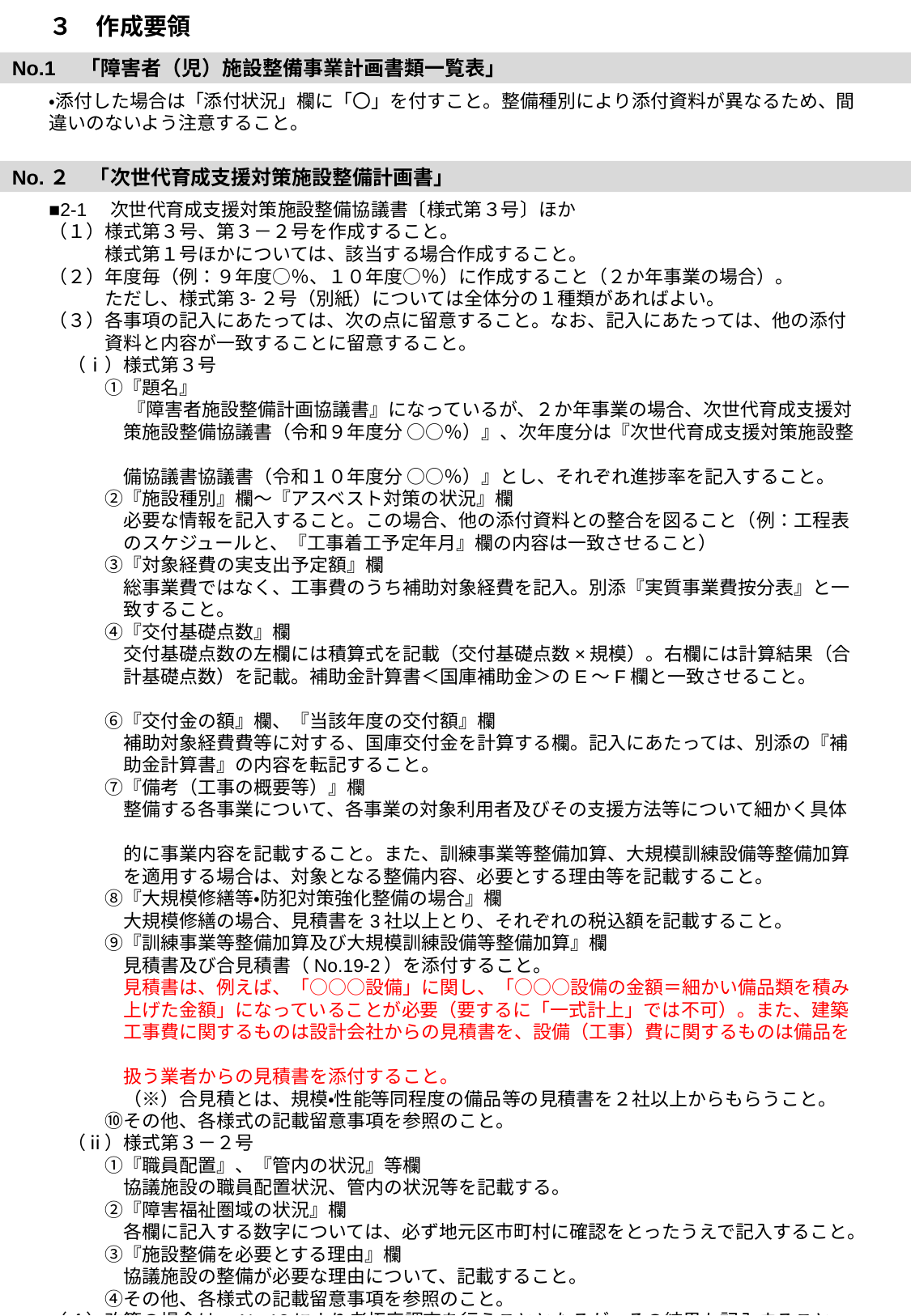

３　作成要領
No.1　「障害者（児）施設整備事業計画書類一覧表」
・添付した場合は「添付状況」欄に「〇」を付すこと。整備種別により添付資料が異なるため、間違いのないよう注意すること。
No.２　「次世代育成支援対策施設整備計画書」
■2-1　次世代育成支援対策施設整備協議書〔様式第３号〕ほか
（１）様式第３号、第３－２号を作成すること。
　　　様式第１号ほかについては、該当する場合作成すること。
（２）年度毎（例：９年度○％、１０年度○％）に作成すること（２か年事業の場合）。
　　　ただし、様式第3-２号（別紙）については全体分の１種類があればよい。
（３）各事項の記入にあたっては、次の点に留意すること。なお、記入にあたっては、他の添付
　　　資料と内容が一致することに留意すること。
　（ⅰ）様式第３号
　　　①『題名』
　　　　 『障害者施設整備計画協議書』になっているが、２か年事業の場合、次世代育成支援対
　　　　策施設整備協議書（令和９年度分 ○○％）』、次年度分は『次世代育成支援対策施設整
　　　　備協議書協議書（令和１０年度分 ○○％）』とし、それぞれ進捗率を記入すること。
　　　②『施設種別』欄～『アスベスト対策の状況』欄
　　　　必要な情報を記入すること。この場合、他の添付資料との整合を図ること（例：工程表
　　　　のスケジュールと、『工事着工予定年月』欄の内容は一致させること）
　　　③『対象経費の実支出予定額』欄
　　　　総事業費ではなく、工事費のうち補助対象経費を記入。別添『実質事業費按分表』と一
　　　　致すること。
　　　④『交付基礎点数』欄
　　　　交付基礎点数の左欄には積算式を記載（交付基礎点数×規模）。右欄には計算結果（合
　　　　計基礎点数）を記載。補助金計算書＜国庫補助金＞のE～F欄と一致させること。
　　　⑥『交付金の額』欄、『当該年度の交付額』欄
　　　　補助対象経費費等に対する、国庫交付金を計算する欄。記入にあたっては、別添の『補
　　　　助金計算書』の内容を転記すること。
　　　⑦『備考（工事の概要等）』欄
　　　　整備する各事業について、各事業の対象利用者及びその支援方法等について細かく具体
　　　　的に事業内容を記載すること。また、訓練事業等整備加算、大規模訓練設備等整備加算
　　　　を適用する場合は、対象となる整備内容、必要とする理由等を記載すること。
　　　⑧『大規模修繕等・防犯対策強化整備の場合』欄
　　　　大規模修繕の場合、見積書を3社以上とり、それぞれの税込額を記載すること。
　　　⑨『訓練事業等整備加算及び大規模訓練設備等整備加算』欄
　　　　見積書及び合見積書（No.19-2）を添付すること。
　　　　見積書は、例えば、「○○○設備」に関し、「○○○設備の金額＝細かい備品類を積み
　　　　上げた金額」になっていることが必要（要するに「一式計上」では不可）。また、建築
　　　　工事費に関するものは設計会社からの見積書を、設備（工事）費に関するものは備品を
　　　　扱う業者からの見積書を添付すること。
　　　　（※）合見積とは、規模・性能等同程度の備品等の見積書を２社以上からもらうこと。
　　　⑩その他、各様式の記載留意事項を参照のこと。
　（ⅱ）様式第３－２号
　　　①『職員配置』、『管内の状況』等欄
　　　　協議施設の職員配置状況、管内の状況等を記載する。
　　　②『障害福祉圏域の状況』欄
　　　　各欄に記入する数字については、必ず地元区市町村に確認をとったうえで記入すること。
　　　③『施設整備を必要とする理由』欄
　　　　協議施設の整備が必要な理由について、記載すること。
　　　④その他、各様式の記載留意事項を参照のこと。
（４）改築の場合は、No.18により老朽度調査を行うこととなるが、その結果も記入すること。
　　また、改築の場合は財産処分の協議も同時に行うこととなる。詳細については都担当と調整
　　すること。